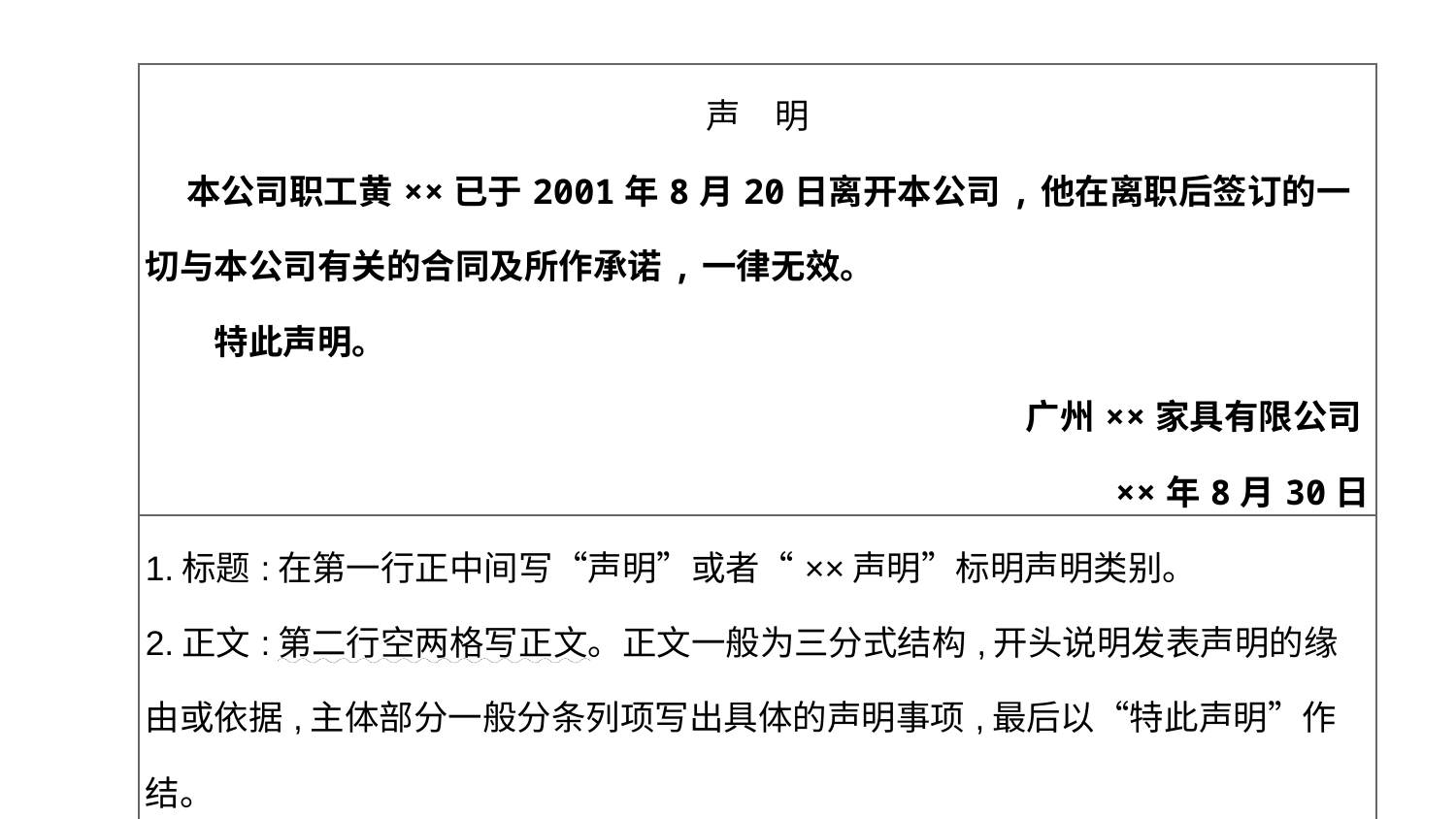

| 声　明 本公司职工黄××已于2001年8月20日离开本公司,他在离职后签订的一切与本公司有关的合同及所作承诺,一律无效。 　　特此声明。 广州××家具有限公司 ××年8月30日 |
| --- |
| 1.标题:在第一行正中间写“声明”或者“××声明”标明声明类别。 2.正文:第二行空两格写正文。正文一般为三分式结构,开头说明发表声明的缘由或依据,主体部分一般分条列项写出具体的声明事项,最后以“特此声明”作结。 3.落款:在正文下方右下角写声明的单位或个人。另起一行右下角写清日期。 |